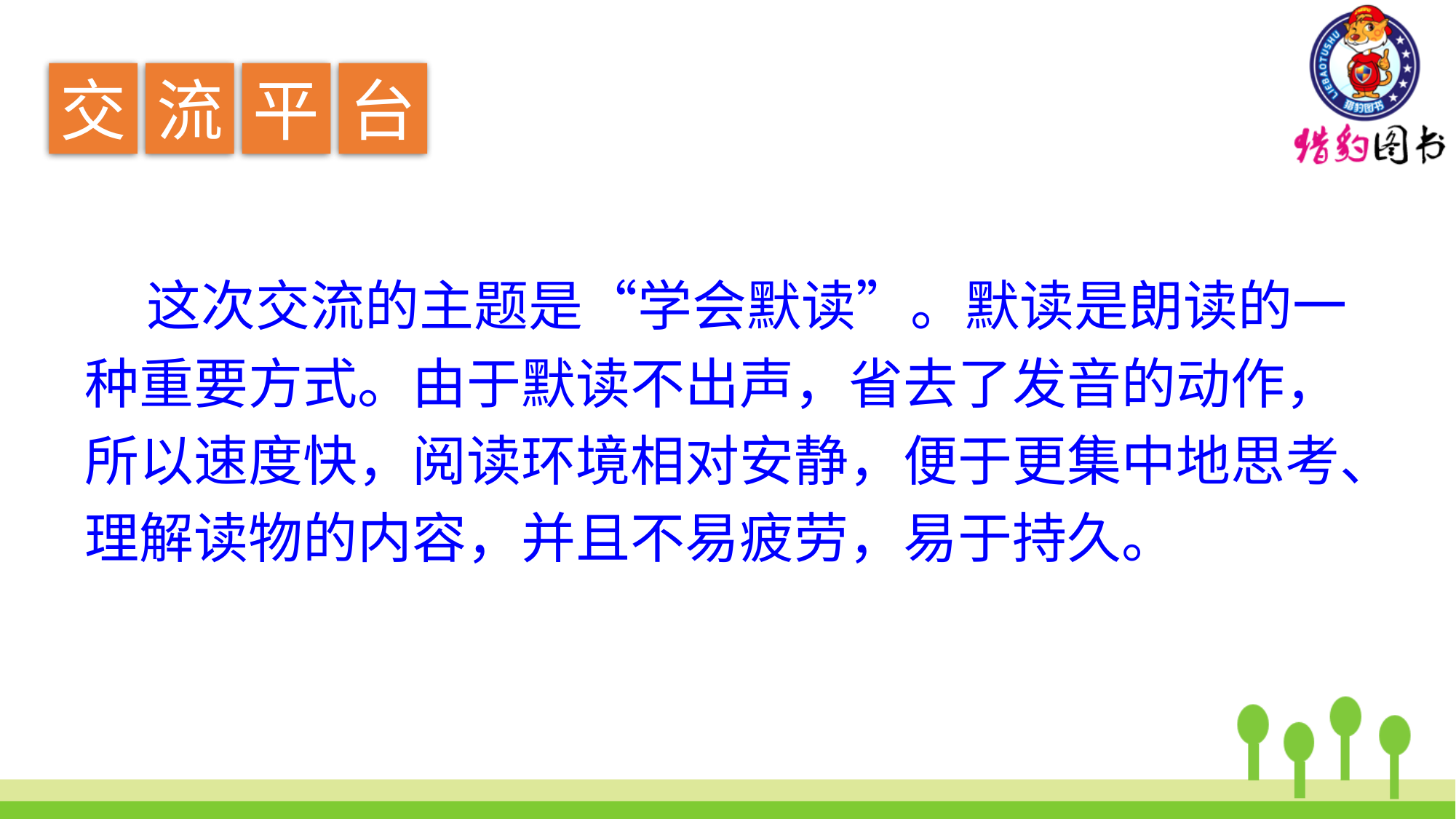

交
流
平
台
    这次交流的主题是“学会默读”。默读是朗读的一种重要方式。由于默读不出声，省去了发音的动作，所以速度快，阅读环境相对安静，便于更集中地思考、理解读物的内容，并且不易疲劳，易于持久。